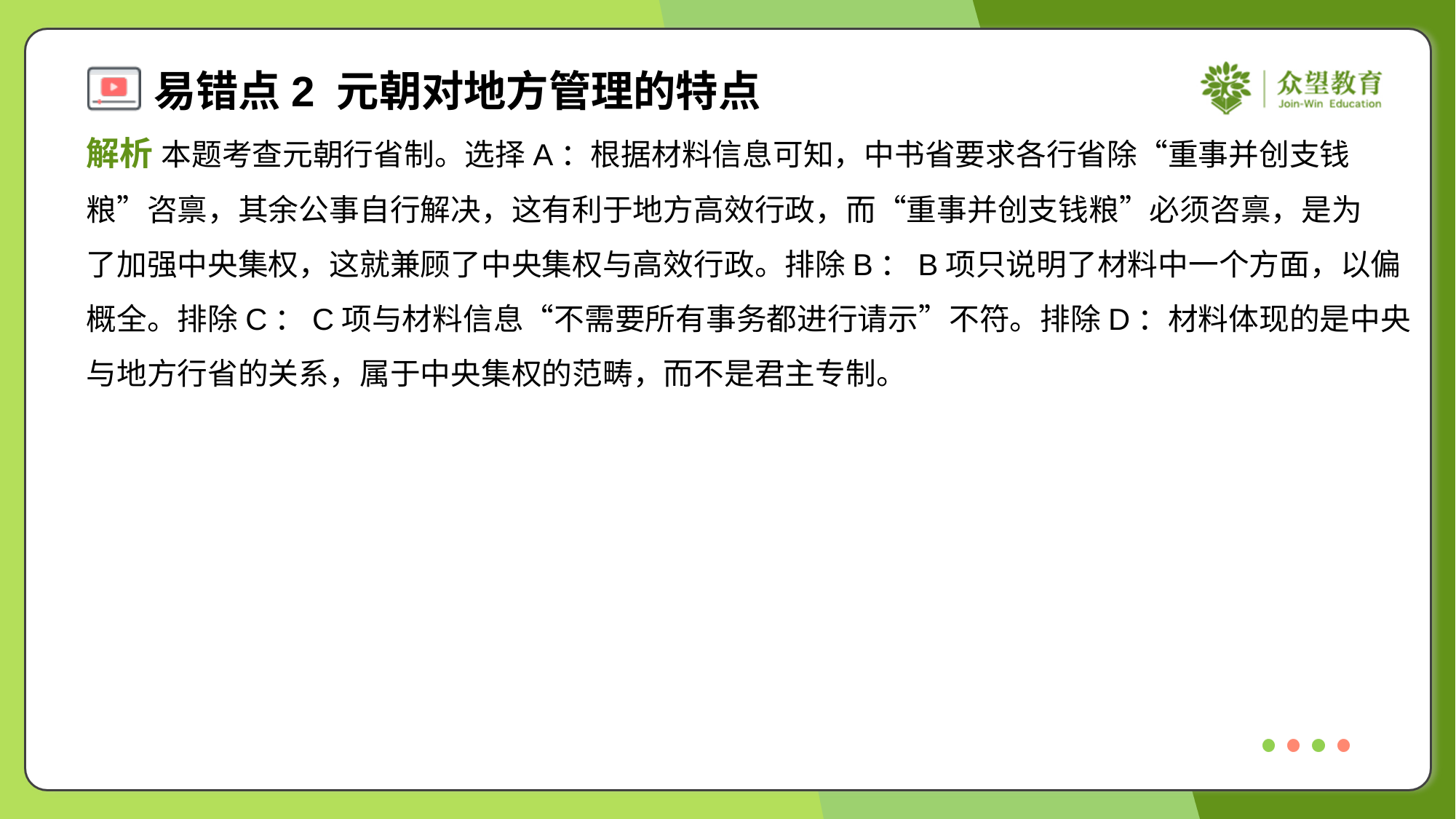

解析 本题考查元朝行省制。选择A：根据材料信息可知，中书省要求各行省除“重事并创支钱
粮”咨禀，其余公事自行解决，这有利于地方高效行政，而“重事并创支钱粮”必须咨禀，是为
了加强中央集权，这就兼顾了中央集权与高效行政。排除B：B项只说明了材料中一个方面，以偏
概全。排除C：C项与材料信息“不需要所有事务都进行请示”不符。排除D：材料体现的是中央
与地方行省的关系，属于中央集权的范畴，而不是君主专制。